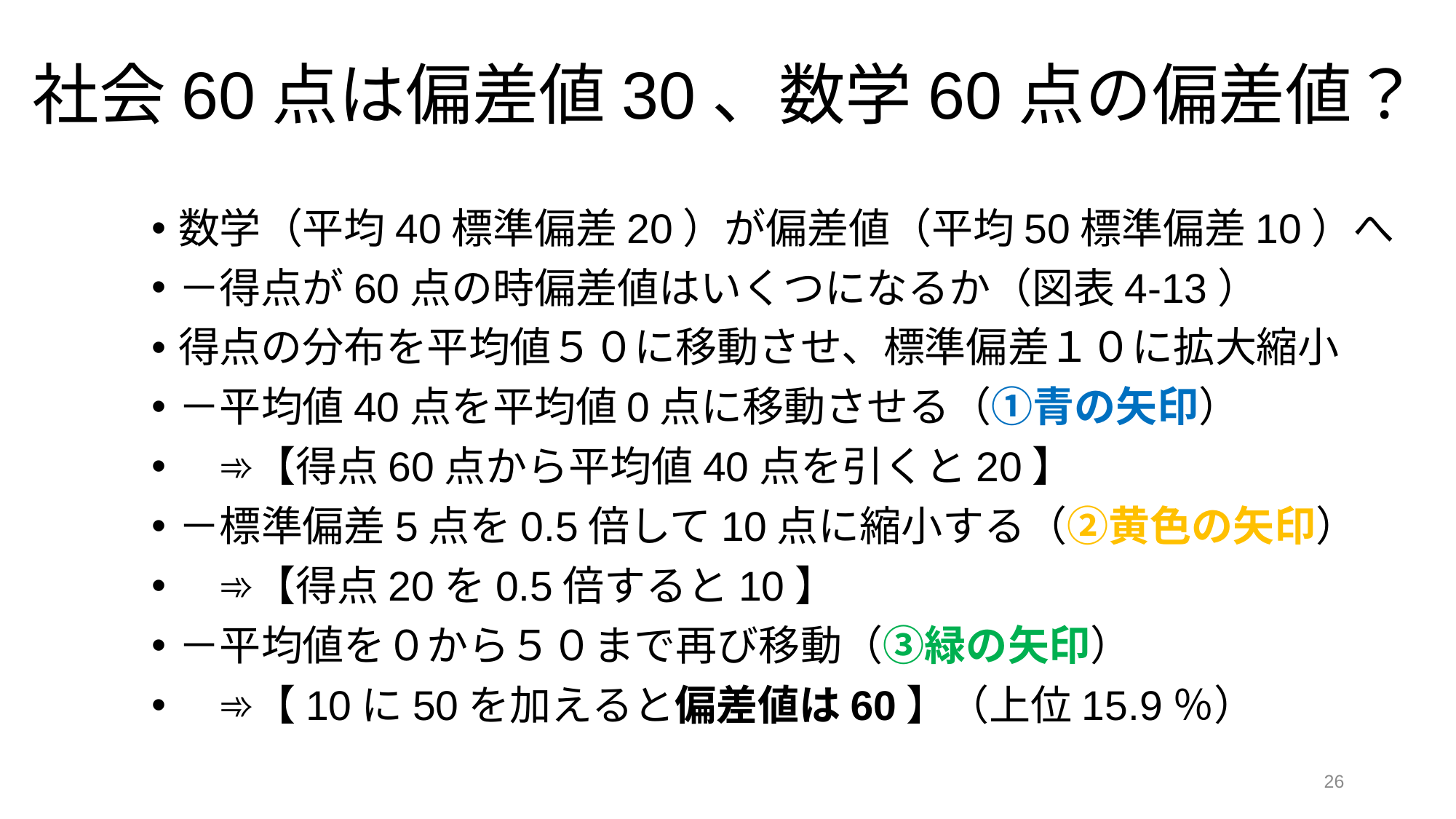

# 社会60点は偏差値30、数学60点の偏差値？
数学（平均40標準偏差20）が偏差値（平均50標準偏差10）へ
－得点が60点の時偏差値はいくつになるか（図表4-13）
得点の分布を平均値５０に移動させ、標準偏差１０に拡大縮小
－平均値40点を平均値0点に移動させる（①青の矢印）
　➾【得点60点から平均値40点を引くと20】
－標準偏差5点を0.5倍して10点に縮小する（②黄色の矢印）
　➾【得点20を0.5倍すると10】
－平均値を０から５０まで再び移動（③緑の矢印）
　➾【10に50を加えると偏差値は60】（上位15.9％）
26